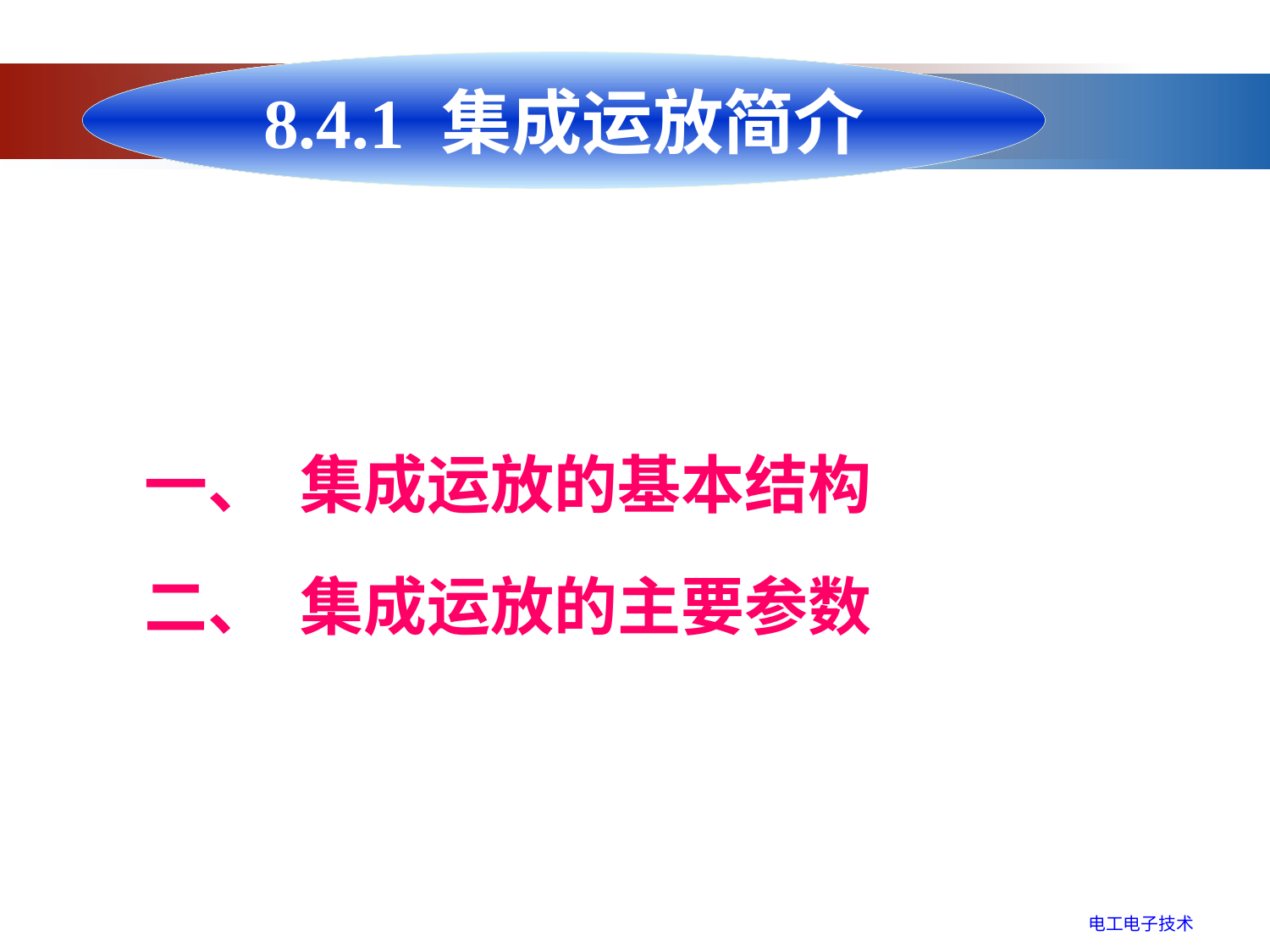

8.4.1 集成运放简介
一、  集成运放的基本结构
二、  集成运放的主要参数
电工电子技术